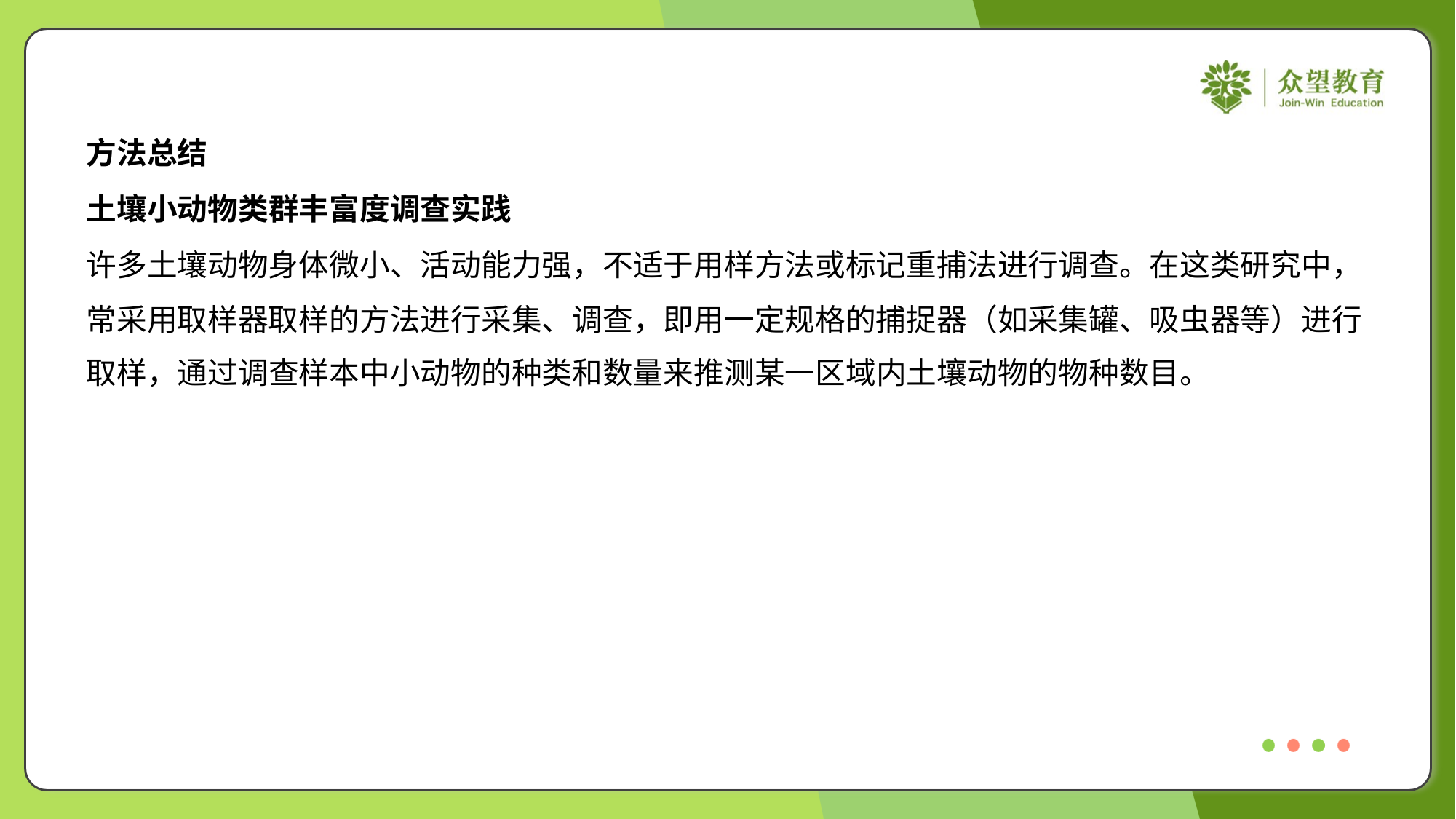

方法总结
土壤小动物类群丰富度调查实践
许多土壤动物身体微小、活动能力强，不适于用样方法或标记重捕法进行调查。在这类研究中，
常采用取样器取样的方法进行采集、调查，即用一定规格的捕捉器（如采集罐、吸虫器等）进行
取样，通过调查样本中小动物的种类和数量来推测某一区域内土壤动物的物种数目。